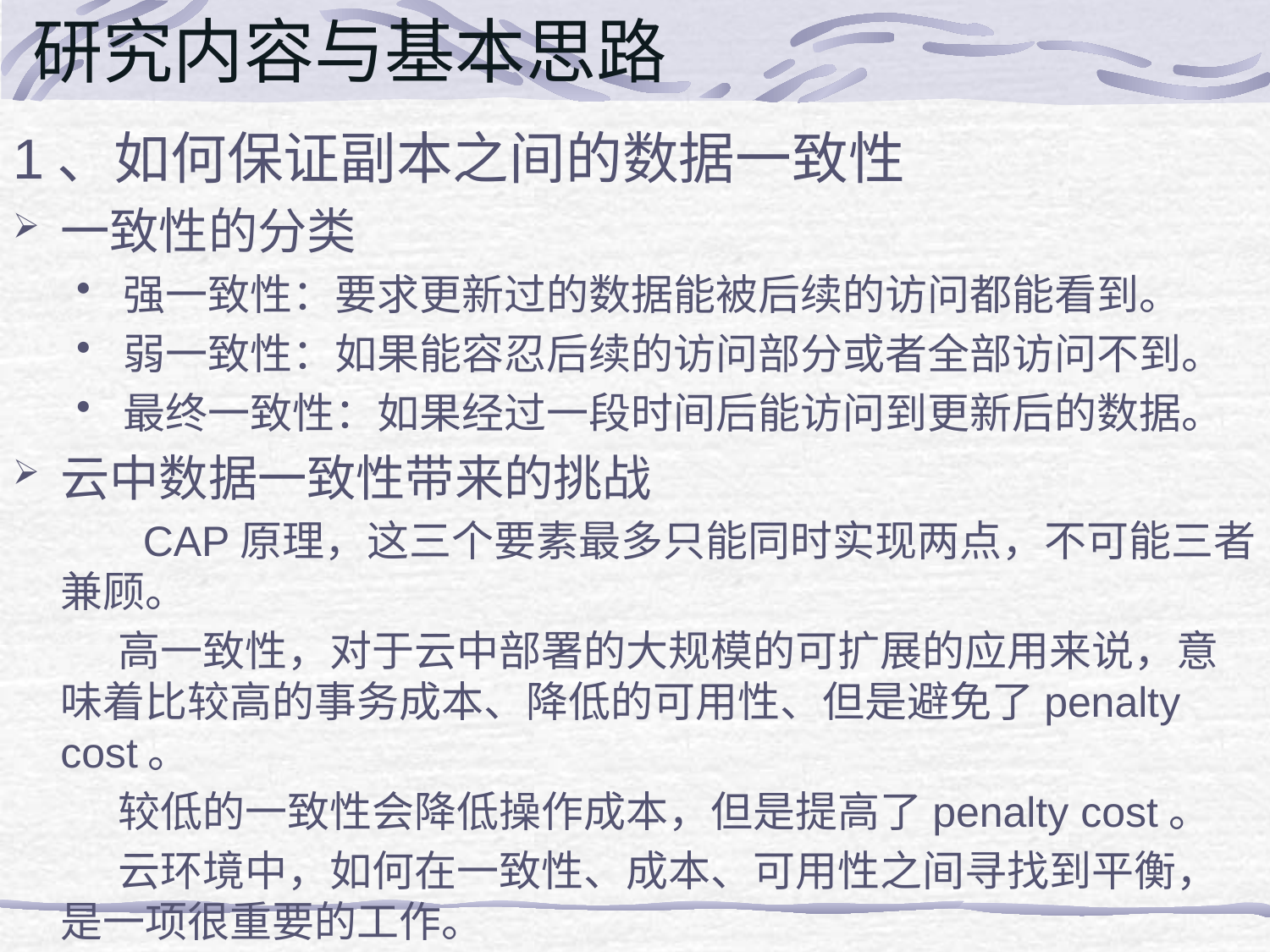

# 研究内容与基本思路
1、如何保证副本之间的数据一致性
一致性的分类
强一致性：要求更新过的数据能被后续的访问都能看到。
弱一致性：如果能容忍后续的访问部分或者全部访问不到。
最终一致性：如果经过一段时间后能访问到更新后的数据。
云中数据一致性带来的挑战
           CAP原理，这三个要素最多只能同时实现两点，不可能三者兼顾。
          高一致性，对于云中部署的大规模的可扩展的应用来说，意味着比较高的事务成本、降低的可用性、但是避免了penalty cost。
          较低的一致性会降低操作成本，但是提高了penalty cost。
          云环境中，如何在一致性、成本、可用性之间寻找到平衡，是一项很重要的工作。